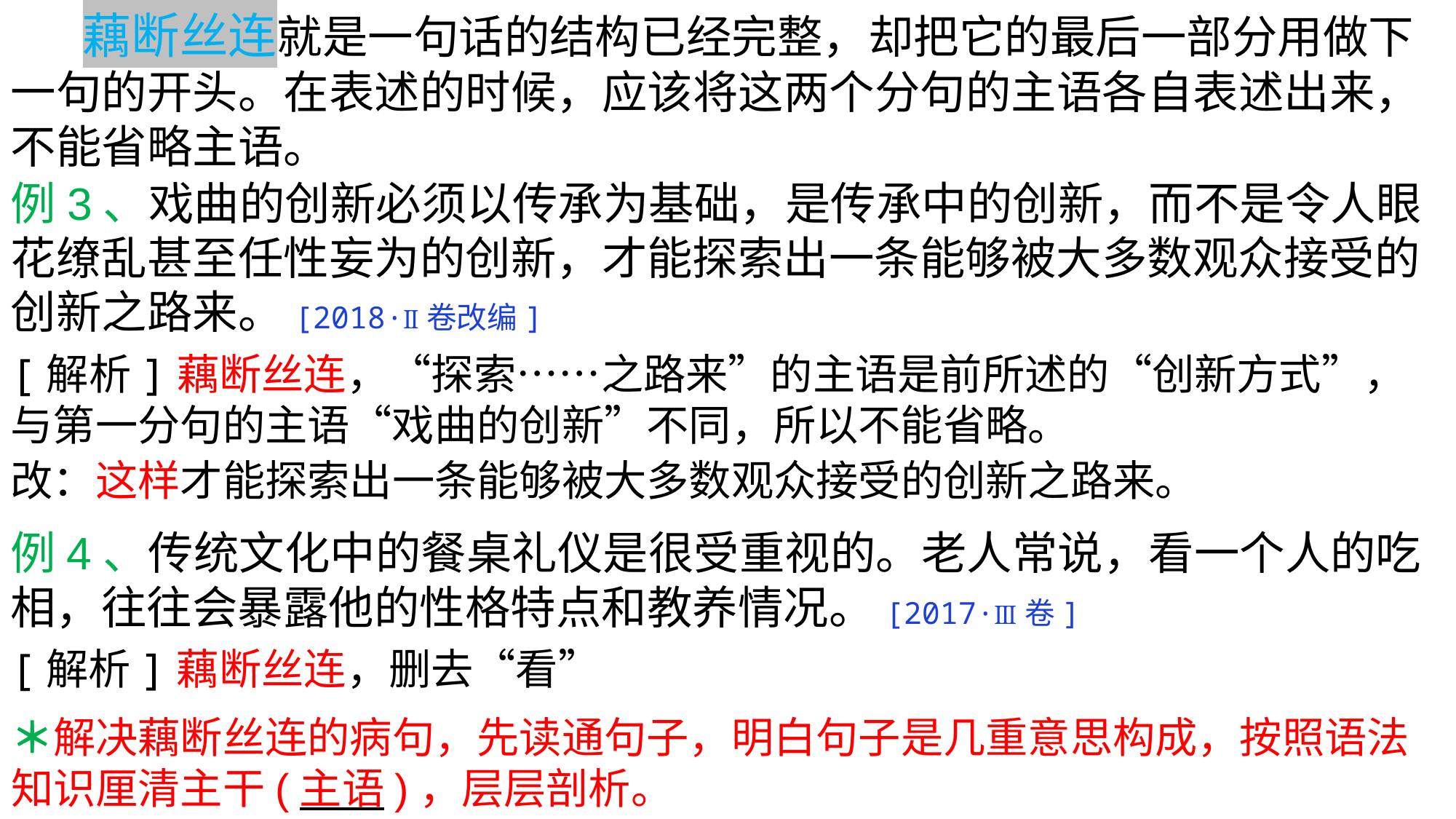

藕断丝连就是一句话的结构已经完整，却把它的最后一部分用做下一句的开头。在表述的时候，应该将这两个分句的主语各自表述出来，不能省略主语。
例3、戏曲的创新必须以传承为基础，是传承中的创新，而不是令人眼花缭乱甚至任性妄为的创新，才能探索出一条能够被大多数观众接受的创新之路来。[2018·Ⅱ卷改编]
[解析]藕断丝连，“探索……之路来”的主语是前所述的“创新方式”，与第一分句的主语“戏曲的创新”不同，所以不能省略。
改：这样才能探索出一条能够被大多数观众接受的创新之路来。
例4、传统文化中的餐桌礼仪是很受重视的。老人常说，看一个人的吃相，往往会暴露他的性格特点和教养情况。[2017·Ⅲ卷]
[解析]藕断丝连，删去“看”
＊解决藕断丝连的病句，先读通句子，明白句子是几重意思构成，按照语法知识厘清主干(主语)，层层剖析。